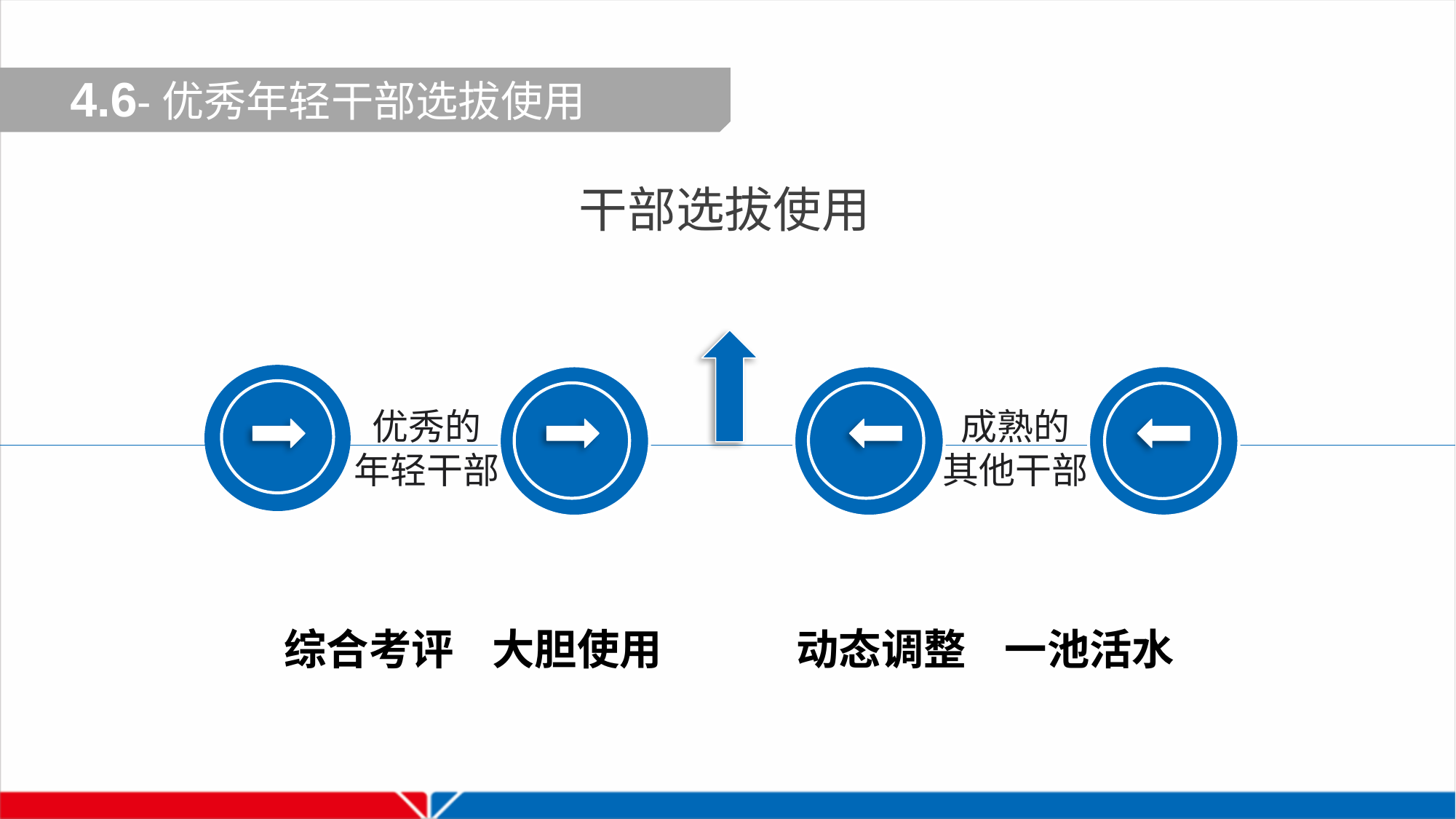

4.6-优秀年轻干部选拔使用

干部选拔使用

优秀的
年轻干部
成熟的
其他干部

综合考评    大胆使用              动态调整    一池活水